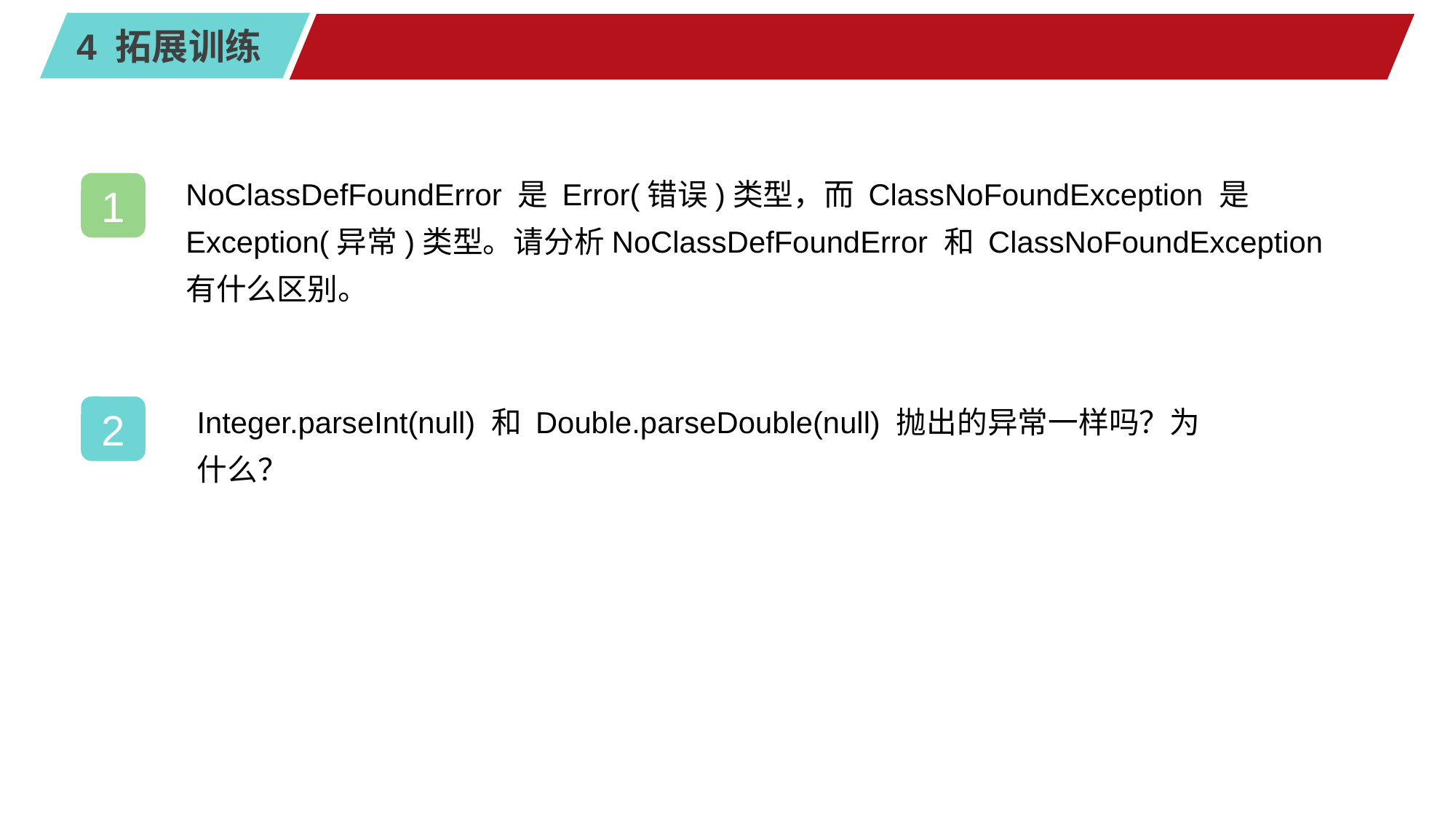

#
NoClassDefFoundError 是 Error(错误)类型，而 ClassNoFoundException 是 Exception(异常)类型。请分析NoClassDefFoundError 和 ClassNoFoundException 有什么区别。
1
Integer.parseInt(null) 和 Double.parseDouble(null) 抛出的异常一样吗？为什么？
2